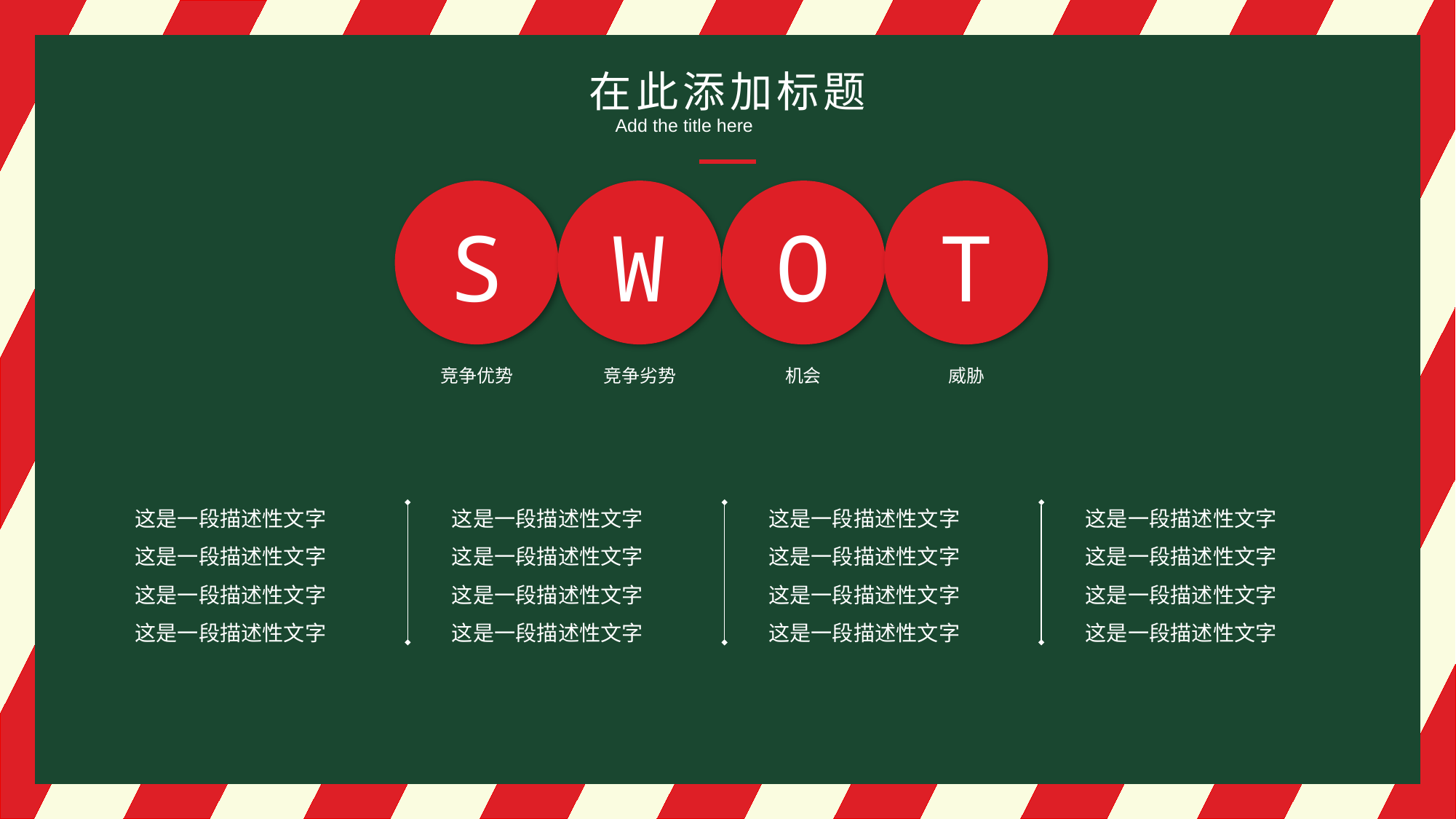

在此添加标题
Add the title here

S
W
O
T
竞争优势
竞争劣势
机会
威胁
这是一段描述性文字
这是一段描述性文字
这是一段描述性文字
这是一段描述性文字
这是一段描述性文字
这是一段描述性文字
这是一段描述性文字
这是一段描述性文字
这是一段描述性文字
这是一段描述性文字
这是一段描述性文字
这是一段描述性文字
这是一段描述性文字
这是一段描述性文字
这是一段描述性文字
这是一段描述性文字